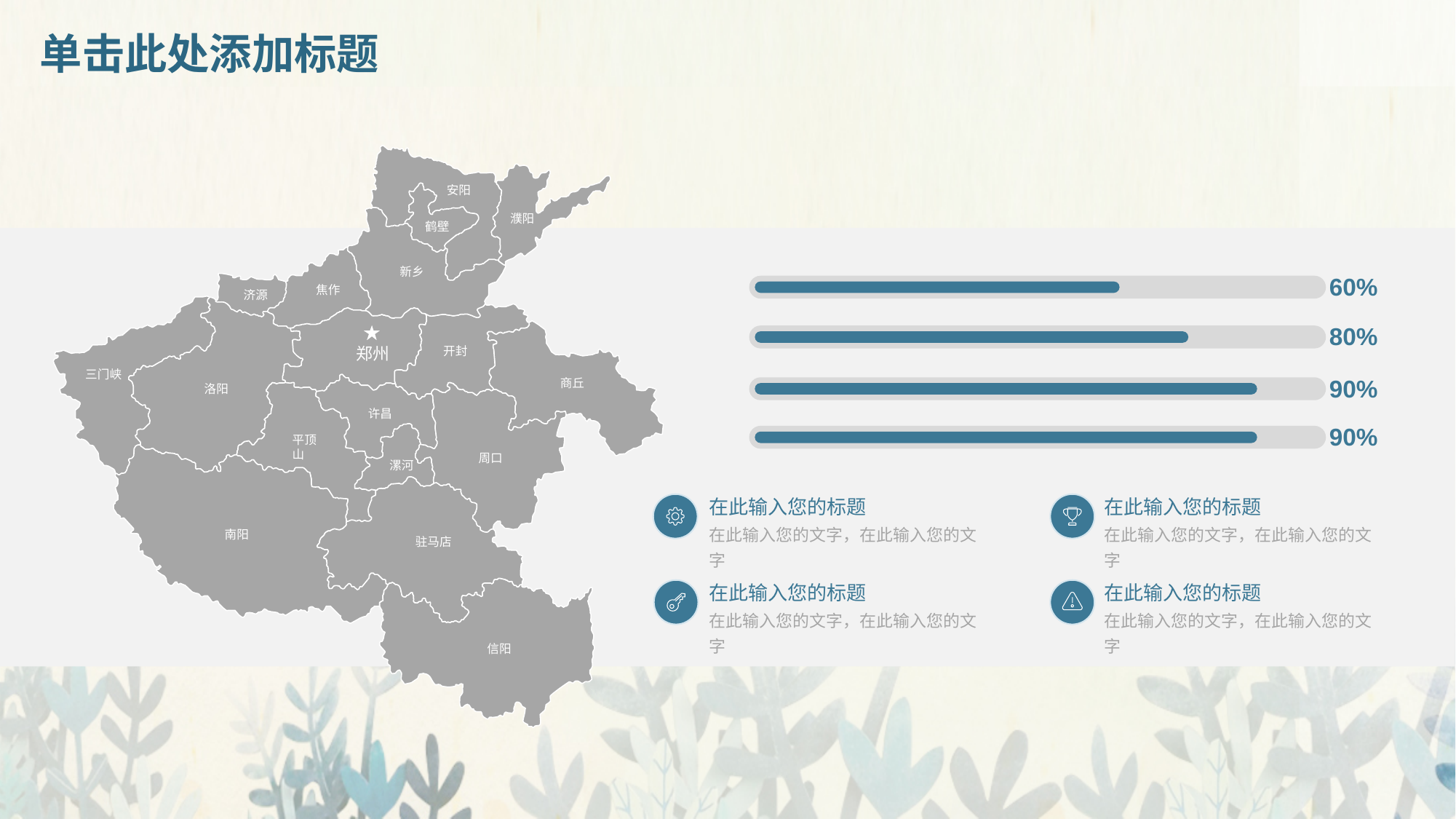

# 单击此处添加标题

安阳
濮阳
鹤壁
新乡
焦作
济源

郑州
开封
三门峡
商丘
洛阳
许昌
平顶山
周口
漯河
南阳
驻马店
信阳

60%

80%

90%

90%

在此输入您的标题
在此输入您的文字，在此输入您的文字
在此输入您的标题
在此输入您的文字，在此输入您的文字

在此输入您的标题
在此输入您的文字，在此输入您的文字
在此输入您的标题
在此输入您的文字，在此输入您的文字